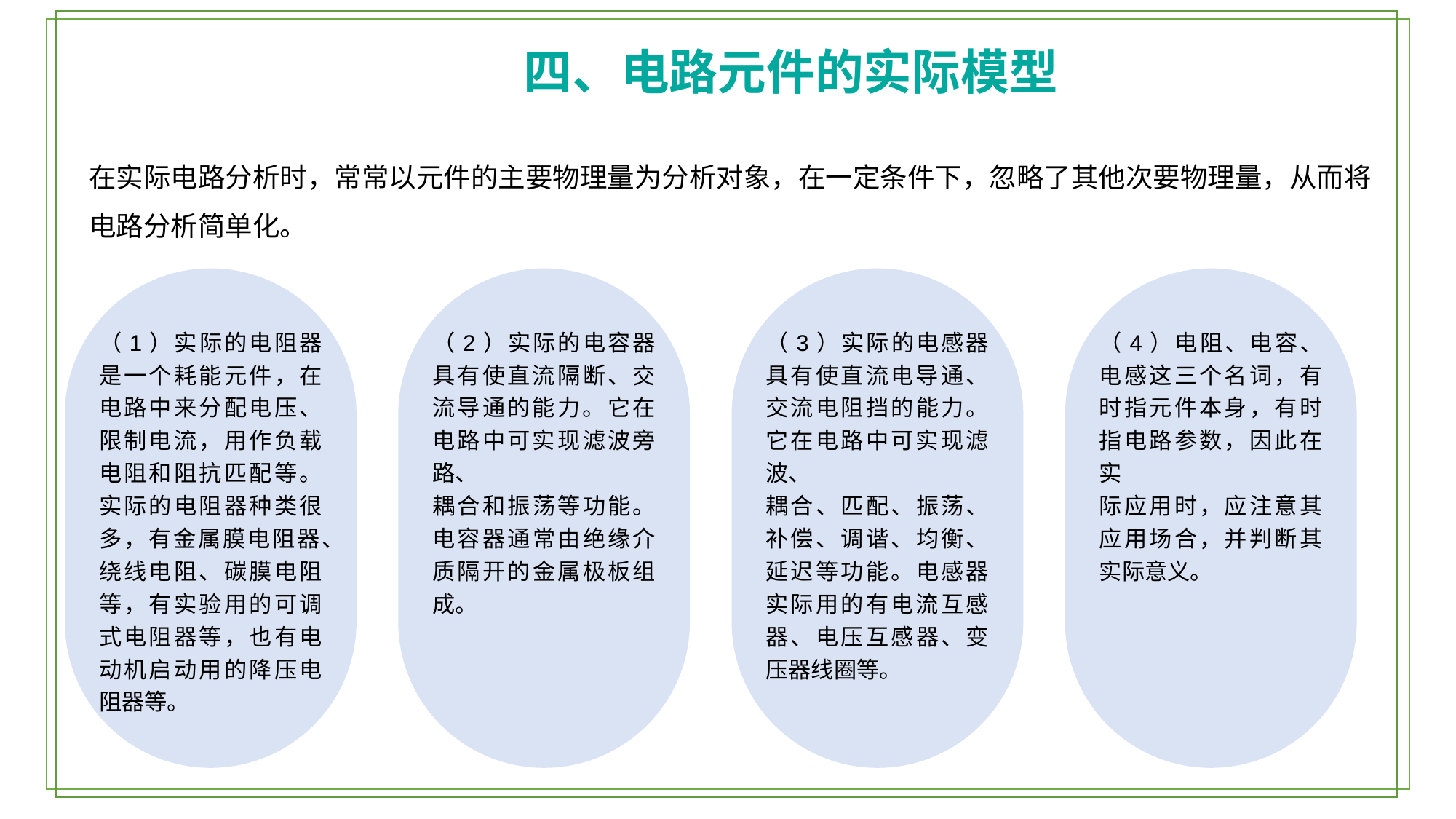

四、电路元件的实际模型
在实际电路分析时，常常以元件的主要物理量为分析对象，在一定条件下，忽略了其他次要物理量，从而将电路分析简单化。

（1）实际的电阻器是一个耗能元件，在电路中来分配电压、限制电流，用作负载电阻和阻抗匹配等。实际的电阻器种类很多，有金属膜电阻器、绕线电阻、碳膜电阻等，有实验用的可调式电阻器等，也有电动机启动用的降压电阻器等。

（2）实际的电容器具有使直流隔断、交流导通的能力。它在电路中可实现滤波旁路、
耦合和振荡等功能。电容器通常由绝缘介质隔开的金属极板组成。

（3）实际的电感器具有使直流电导通、交流电阻挡的能力。它在电路中可实现滤波、
耦合、匹配、振荡、补偿、调谐、均衡、延迟等功能。电感器实际用的有电流互感器、电压互感器、变压器线圈等。

（4）电阻、电容、电感这三个名词，有时指元件本身，有时指电路参数，因此在实
际应用时，应注意其应用场合，并判断其实际意义。